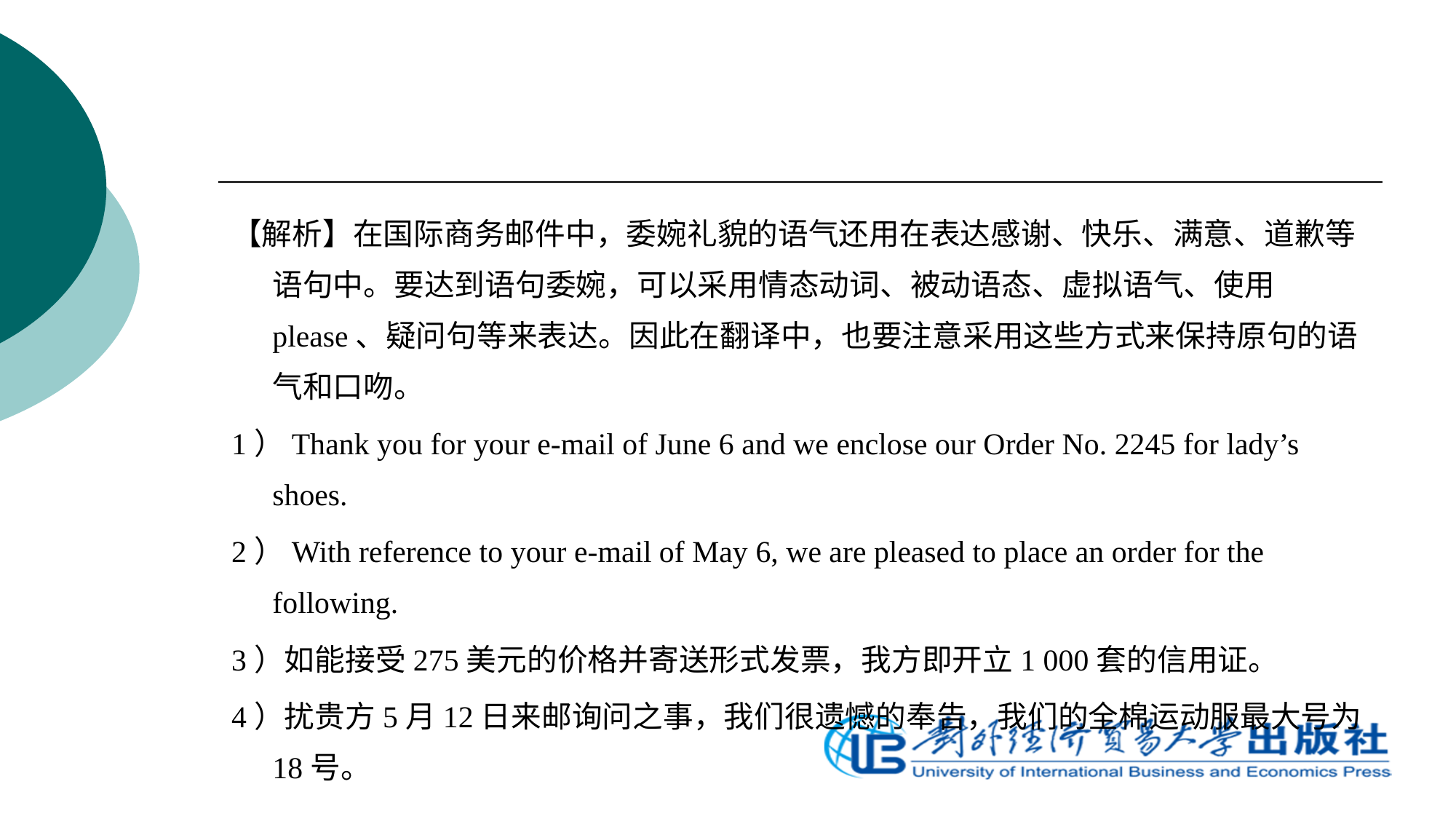

【解析】在国际商务邮件中，委婉礼貌的语气还用在表达感谢、快乐、满意、道歉等语句中。要达到语句委婉，可以采用情态动词、被动语态、虚拟语气、使用please、疑问句等来表达。因此在翻译中，也要注意采用这些方式来保持原句的语气和口吻。
1）Thank you for your e-mail of June 6 and we enclose our Order No. 2245 for lady’s shoes.
2）With reference to your e-mail of May 6, we are pleased to place an order for the following.
3）如能接受275美元的价格并寄送形式发票，我方即开立1 000套的信用证。
4）扰贵方5月12日来邮询问之事，我们很遗憾的奉告，我们的全棉运动服最大号为18号。